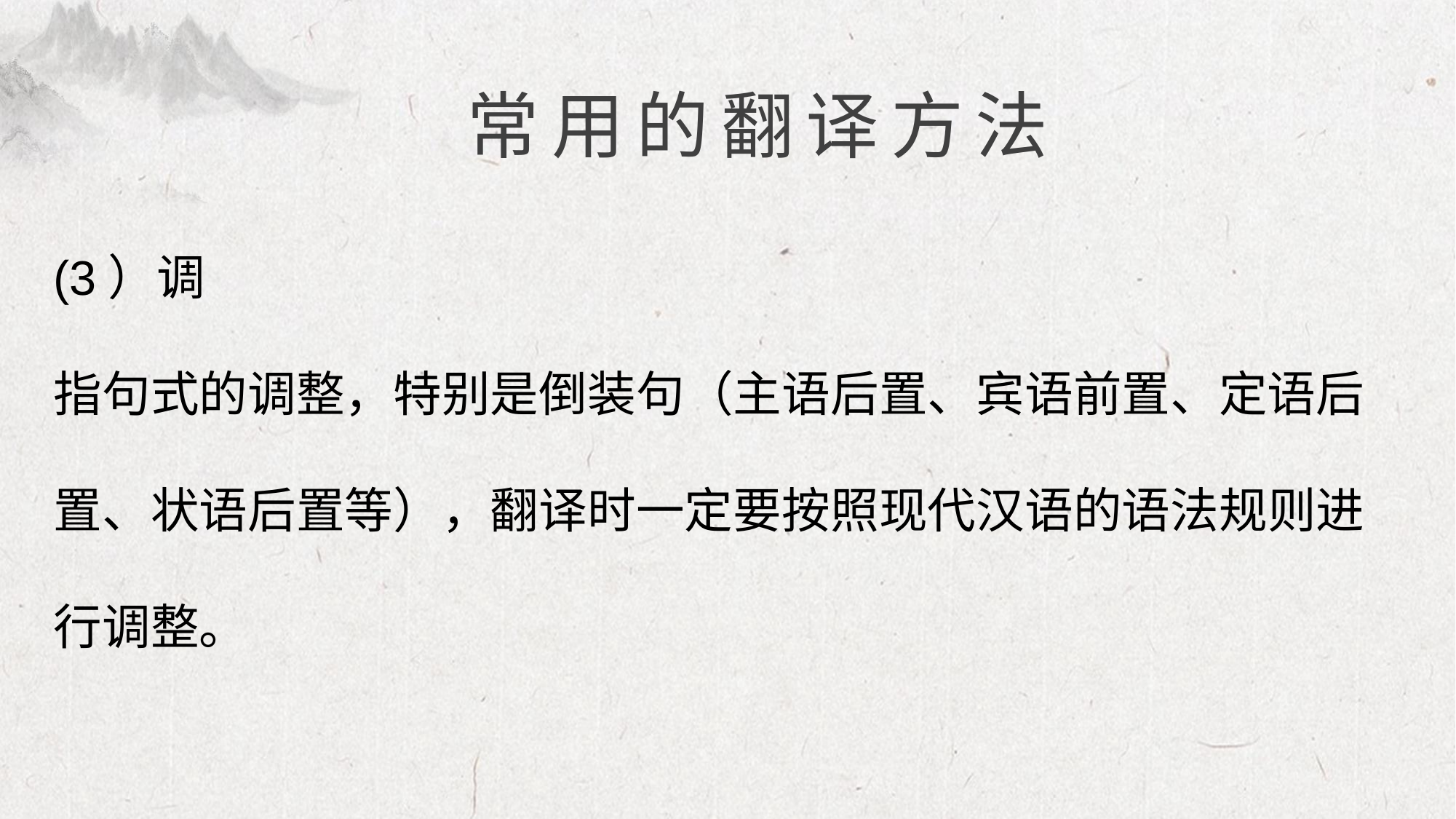

常用的翻译方法
(3）调
指句式的调整，特别是倒装句（主语后置、宾语前置、定语后置、状语后置等），翻译时一定要按照现代汉语的语法规则进行调整。